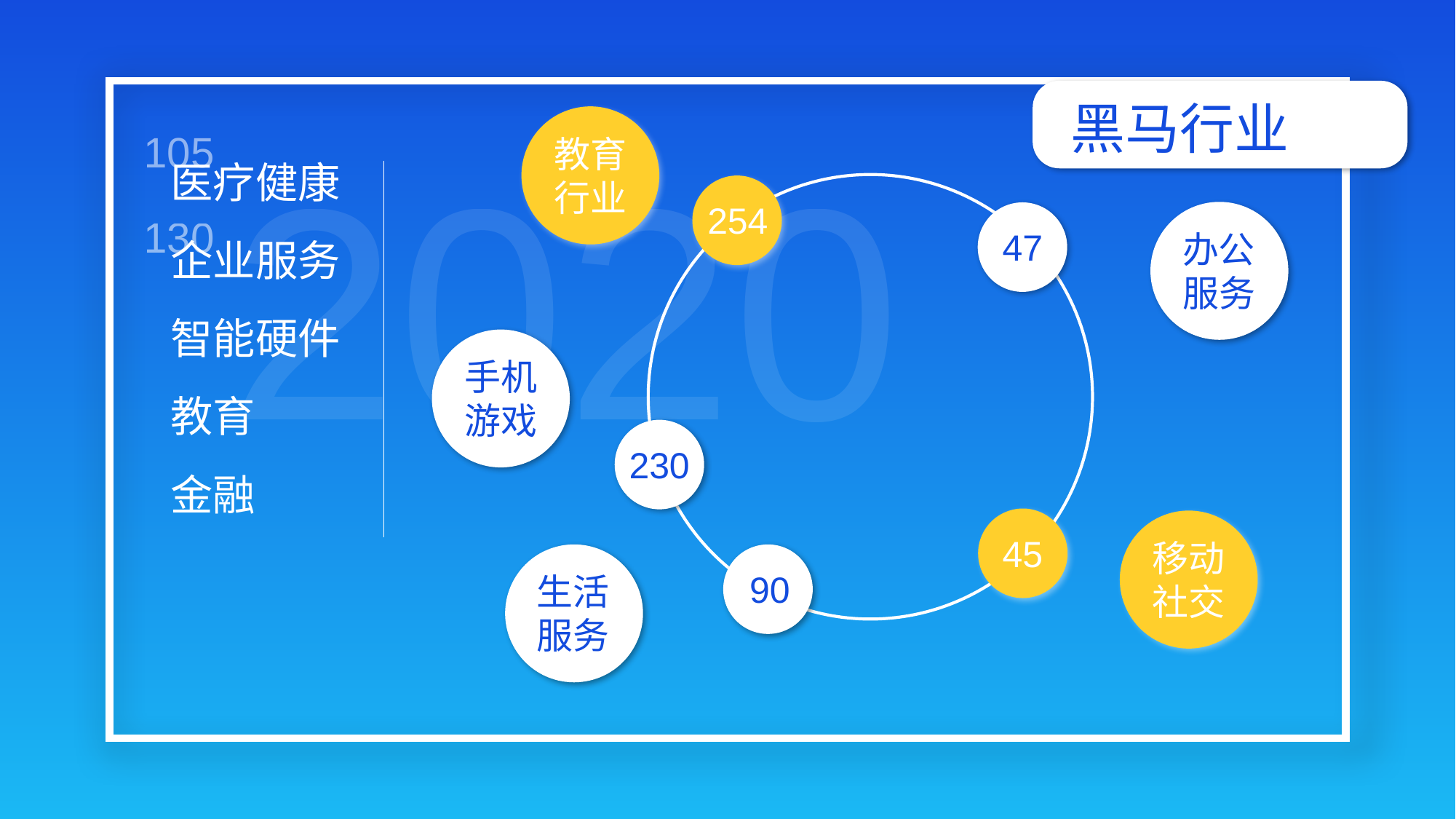

黑马行业

2020
105
教育行业
医疗健康

254

130
47
办公服务
企业服务
智能硬件
Q1
Top1000
App 行业

手机游戏
教育

230
金融

45
移动社交

90
生活服务